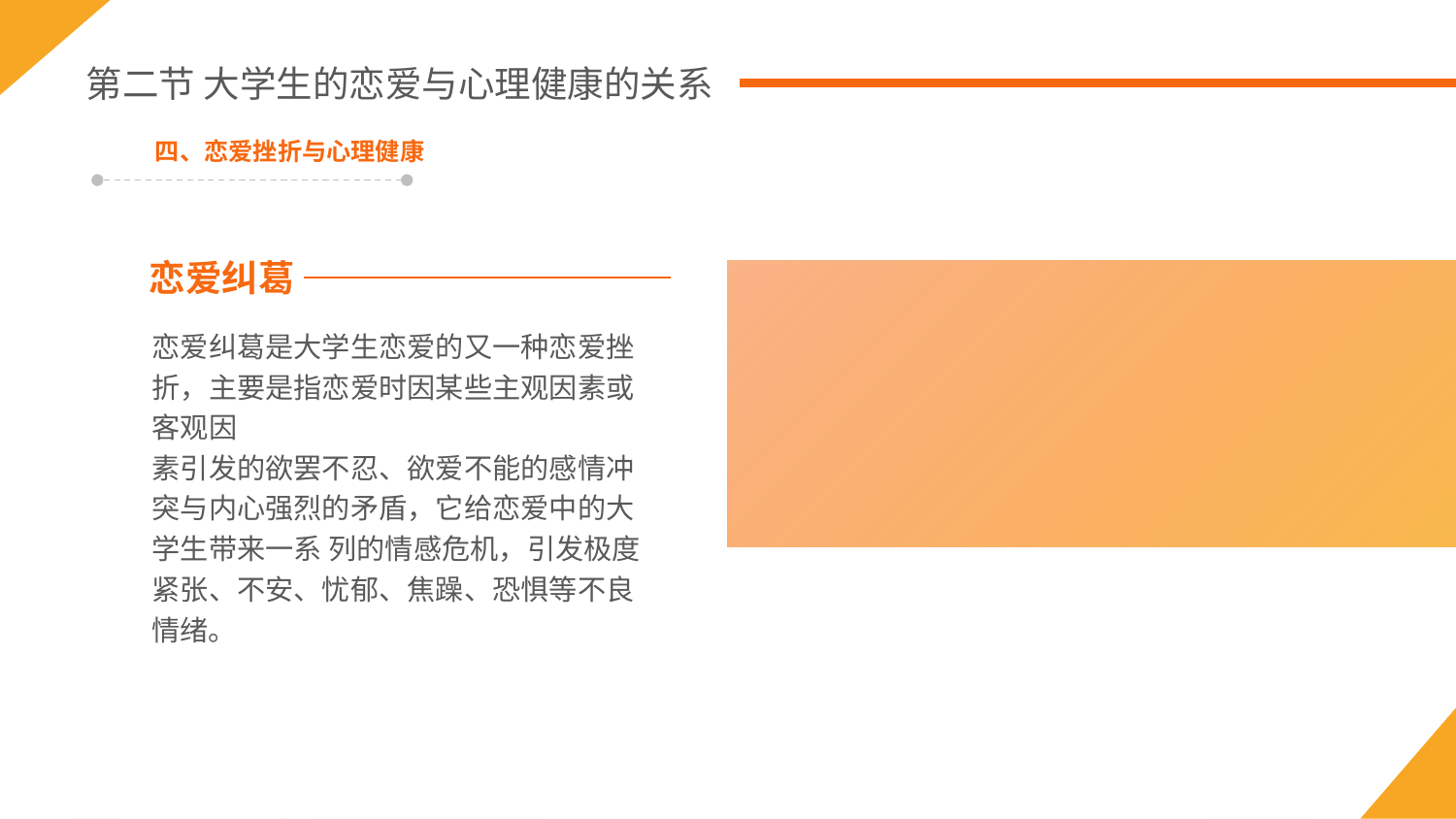

第二节 大学生的恋爱与心理健康的关系
四、恋爱挫折与心理健康
恋爱纠葛

恋爱纠葛是大学生恋爱的又一种恋爱挫折，主要是指恋爱时因某些主观因素或客观因
素引发的欲罢不忍、欲爱不能的感情冲突与内心强烈的矛盾，它给恋爱中的大学生带来一系 列的情感危机，引发极度紧张、不安、忧郁、焦躁、恐惧等不良情绪。